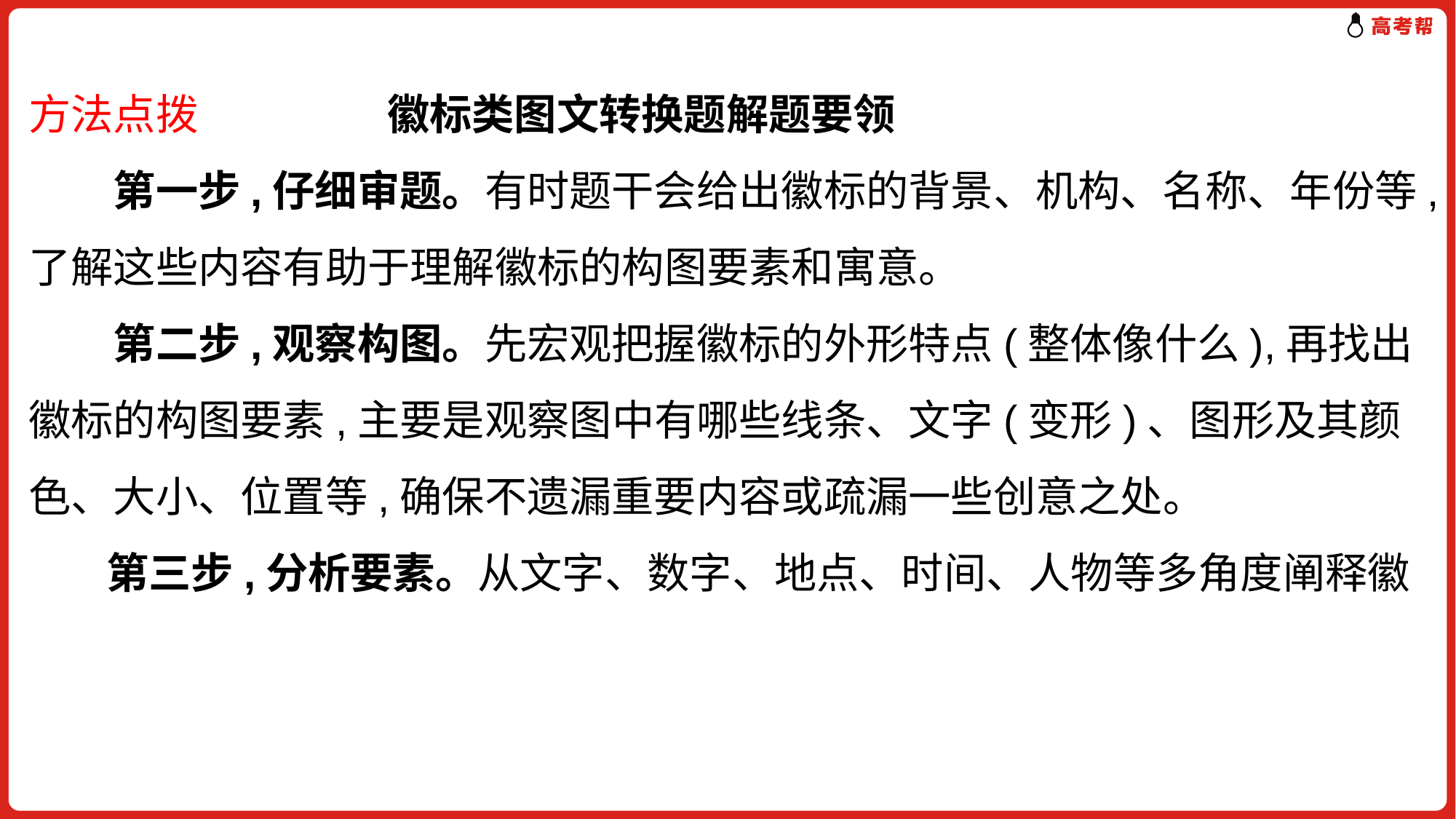

方法点拨                    徽标类图文转换题解题要领
　　第一步,仔细审题。有时题干会给出徽标的背景、机构、名称、年份等,了解这些内容有助于理解徽标的构图要素和寓意。
　　第二步,观察构图。先宏观把握徽标的外形特点(整体像什么),再找出徽标的构图要素,主要是观察图中有哪些线条、文字(变形)、图形及其颜色、大小、位置等,确保不遗漏重要内容或疏漏一些创意之处。
       第三步,分析要素。从文字、数字、地点、时间、人物等多角度阐释徽